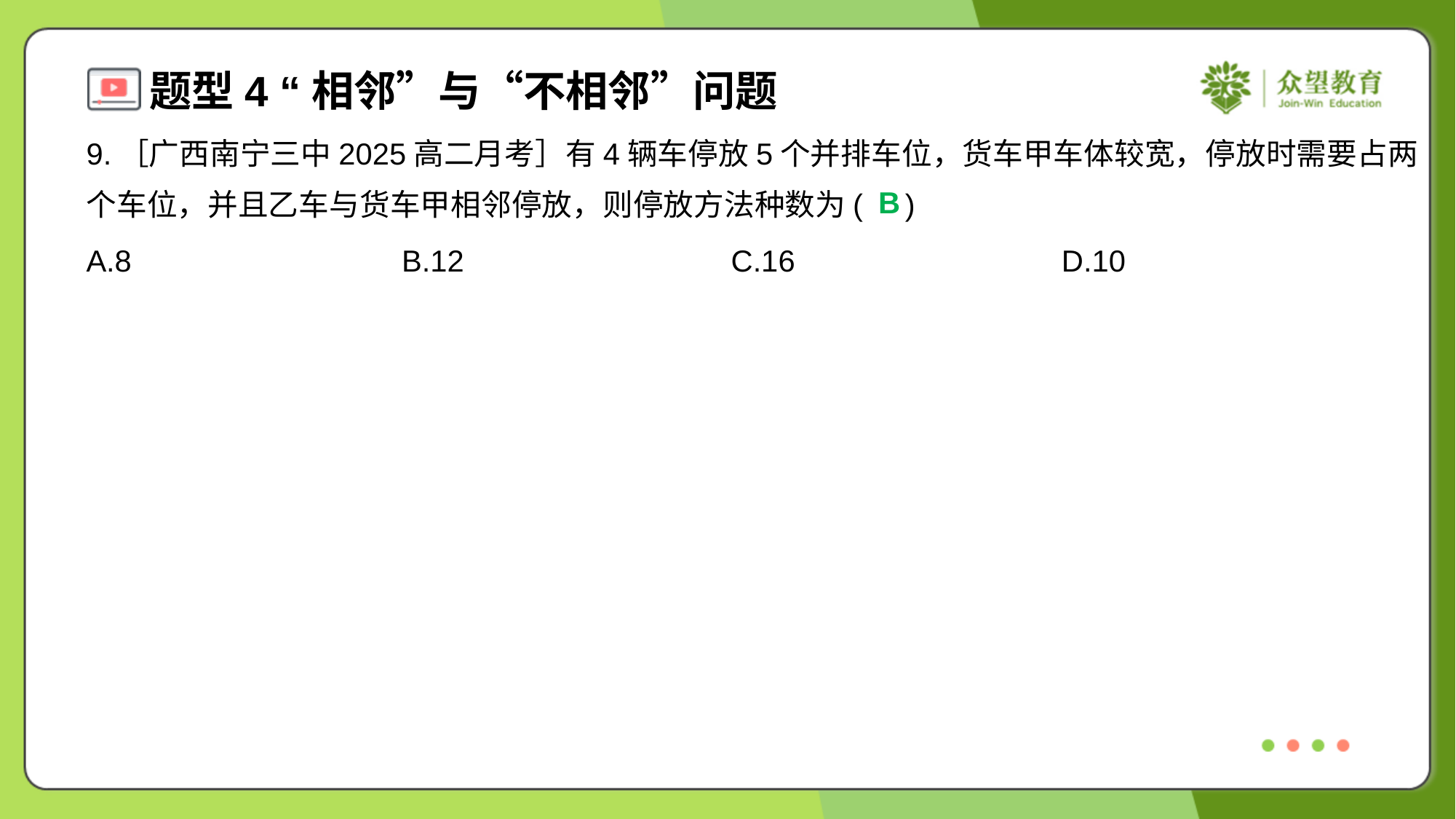

9.［广西南宁三中2025高二月考］有4辆车停放5个并排车位，货车甲车体较宽，停放时需要占两
个车位，并且乙车与货车甲相邻停放，则停放方法种数为(     )
B
A.8	B.12	C.16	D.10